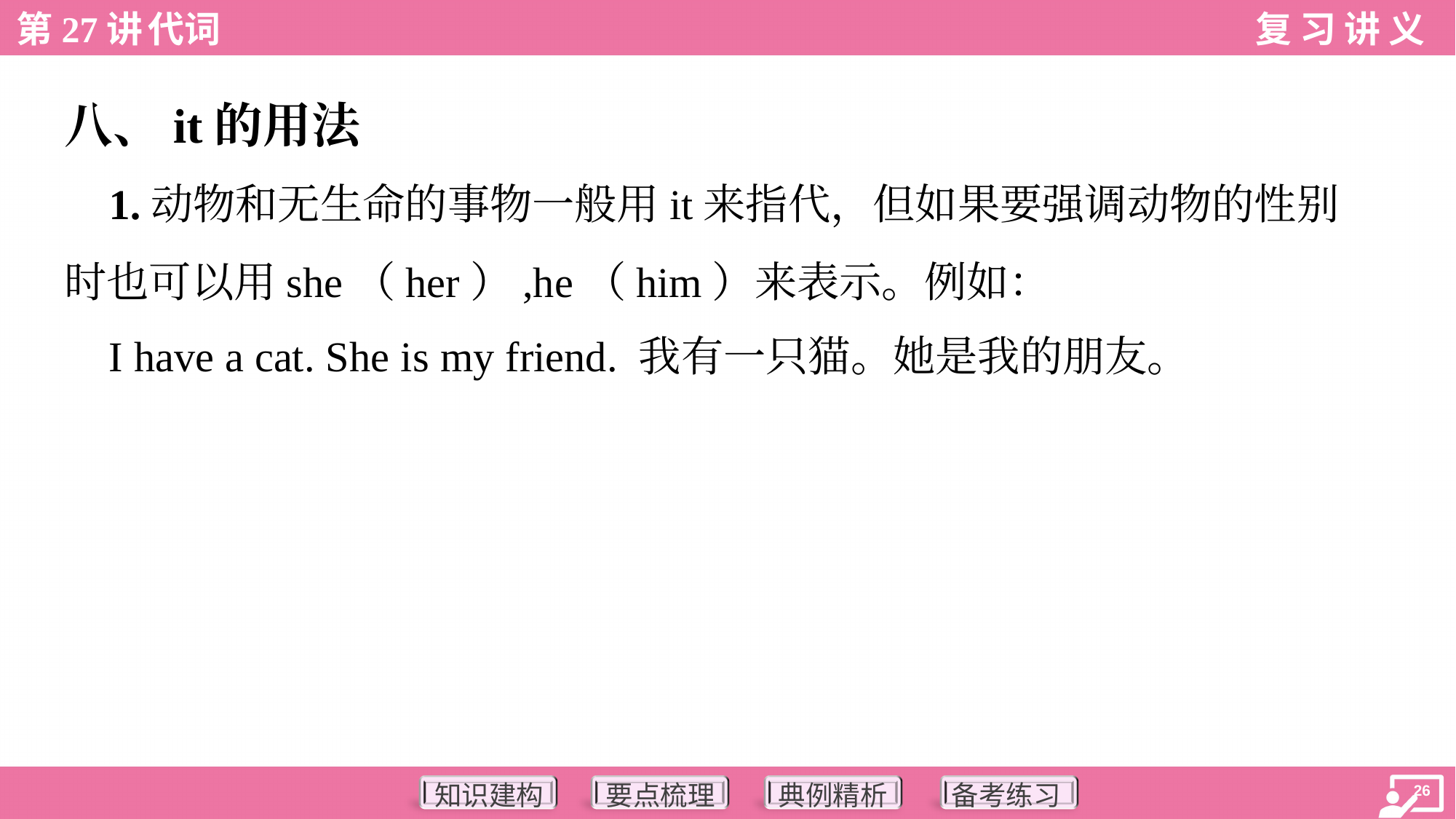

八、it的用法
    1.动物和无生命的事物一般用it来指代，但如果要强调动物的性别
时也可以用she（her）,he（him）来表示。例如：
    I have a cat. She is my friend. 我有一只猫。她是我的朋友。